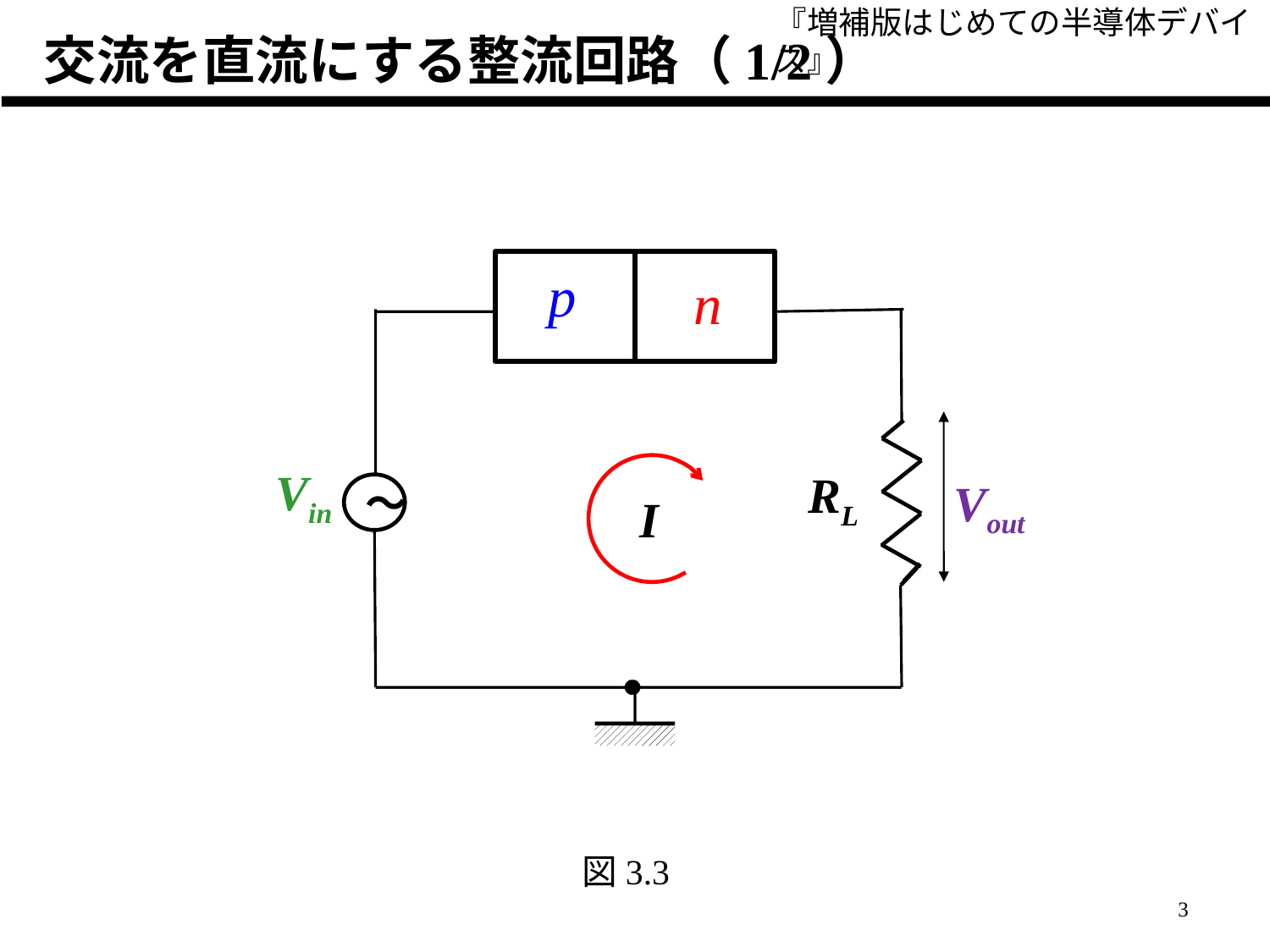

『増補版はじめての半導体デバイス』
# 交流を直流にする整流回路（1/2）

p
n

Vin
RL
Vout
～

I

図3.3